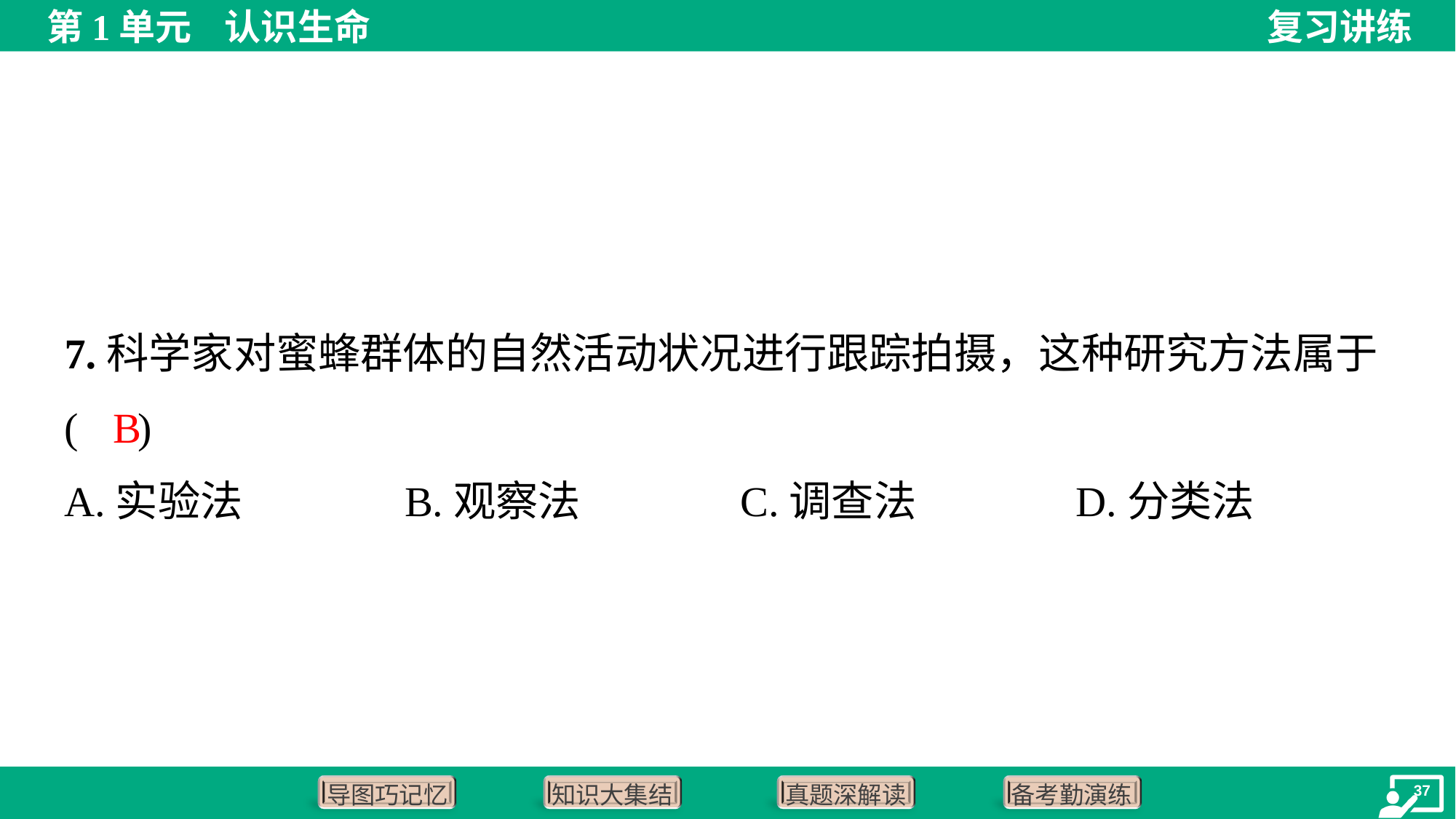

7.科学家对蜜蜂群体的自然活动状况进行跟踪拍摄，这种研究方法属于
(     )
B
A.实验法	B.观察法	C.调查法	D.分类法